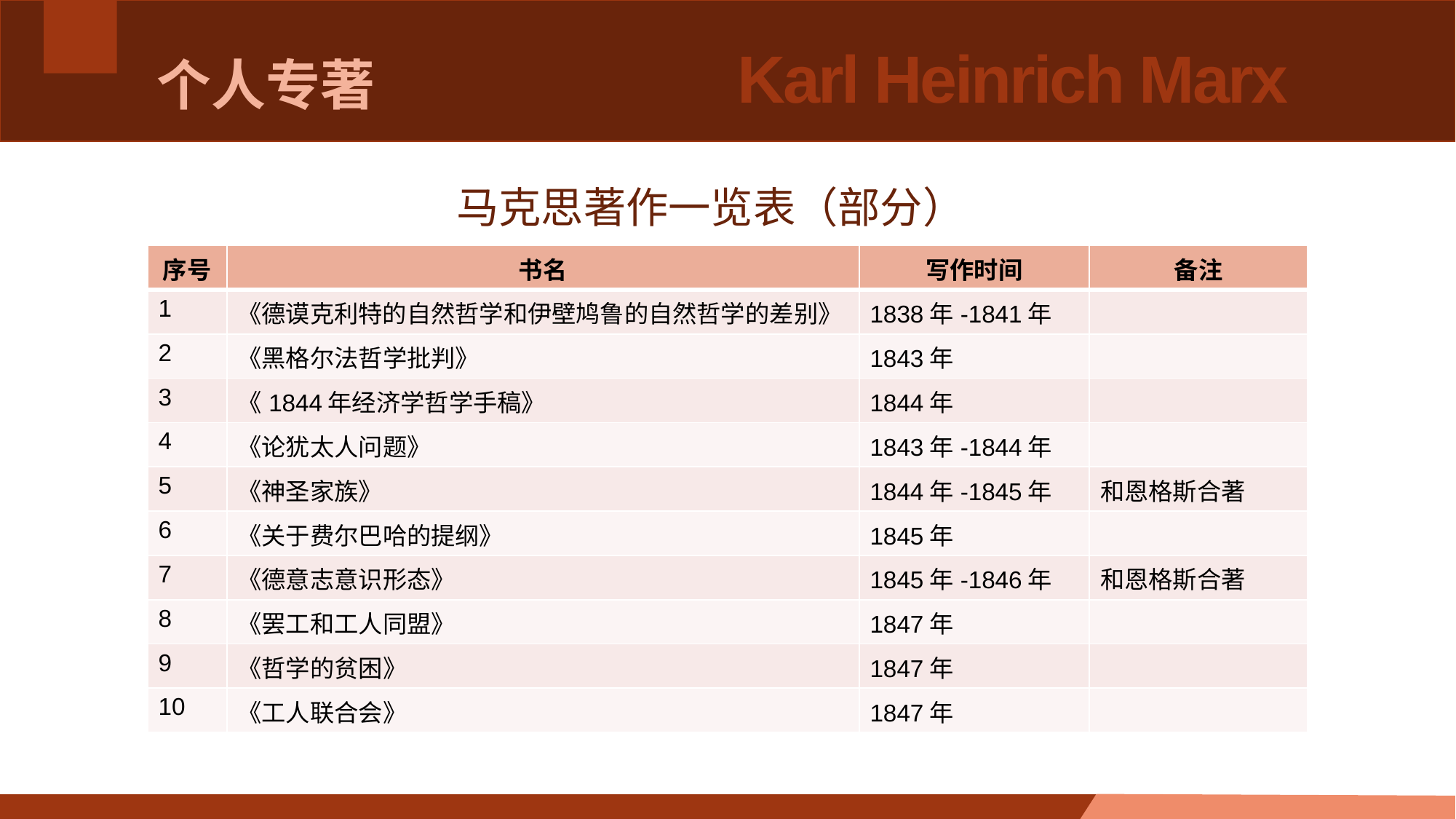

# 个人专著
Karl Heinrich Marx
马克思著作一览表（部分）
| 序号 | 书名 | 写作时间 | 备注 |
| --- | --- | --- | --- |
| 1 | 《德谟克利特的自然哲学和伊壁鸠鲁的自然哲学的差别》 | 1838年-1841年 |  |
| 2 | 《黑格尔法哲学批判》 | 1843年 |  |
| 3 | 《1844年经济学哲学手稿》 | 1844年 |  |
| 4 | 《论犹太人问题》 | 1843年-1844年 |  |
| 5 | 《神圣家族》 | 1844年-1845年 | 和恩格斯合著 |
| 6 | 《关于费尔巴哈的提纲》 | 1845年 |  |
| 7 | 《德意志意识形态》 | 1845年-1846年 | 和恩格斯合著 |
| 8 | 《罢工和工人同盟》 | 1847年 |  |
| 9 | 《哲学的贫困》 | 1847年 |  |
| 10 | 《工人联合会》 | 1847年 |  |